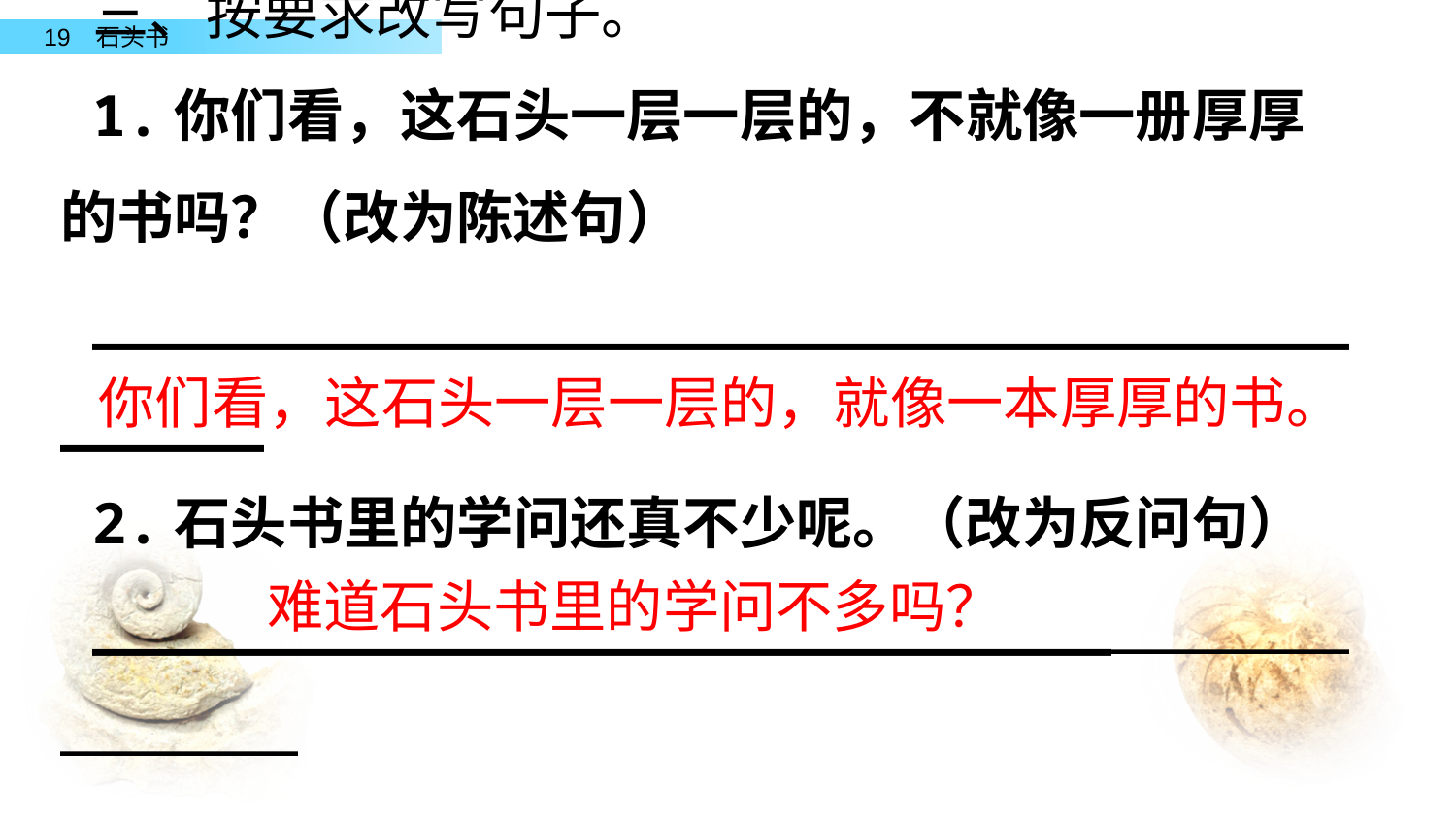

三、按要求改写句子。
1.你们看，这石头一层一层的，不就像一册厚厚的书吗？（改为陈述句）
___________________________________________
2.石头书里的学问还真不少呢。（改为反问句）
____________________________________________
你们看，这石头一层一层的，就像一本厚厚的书。
难道石头书里的学问不多吗？